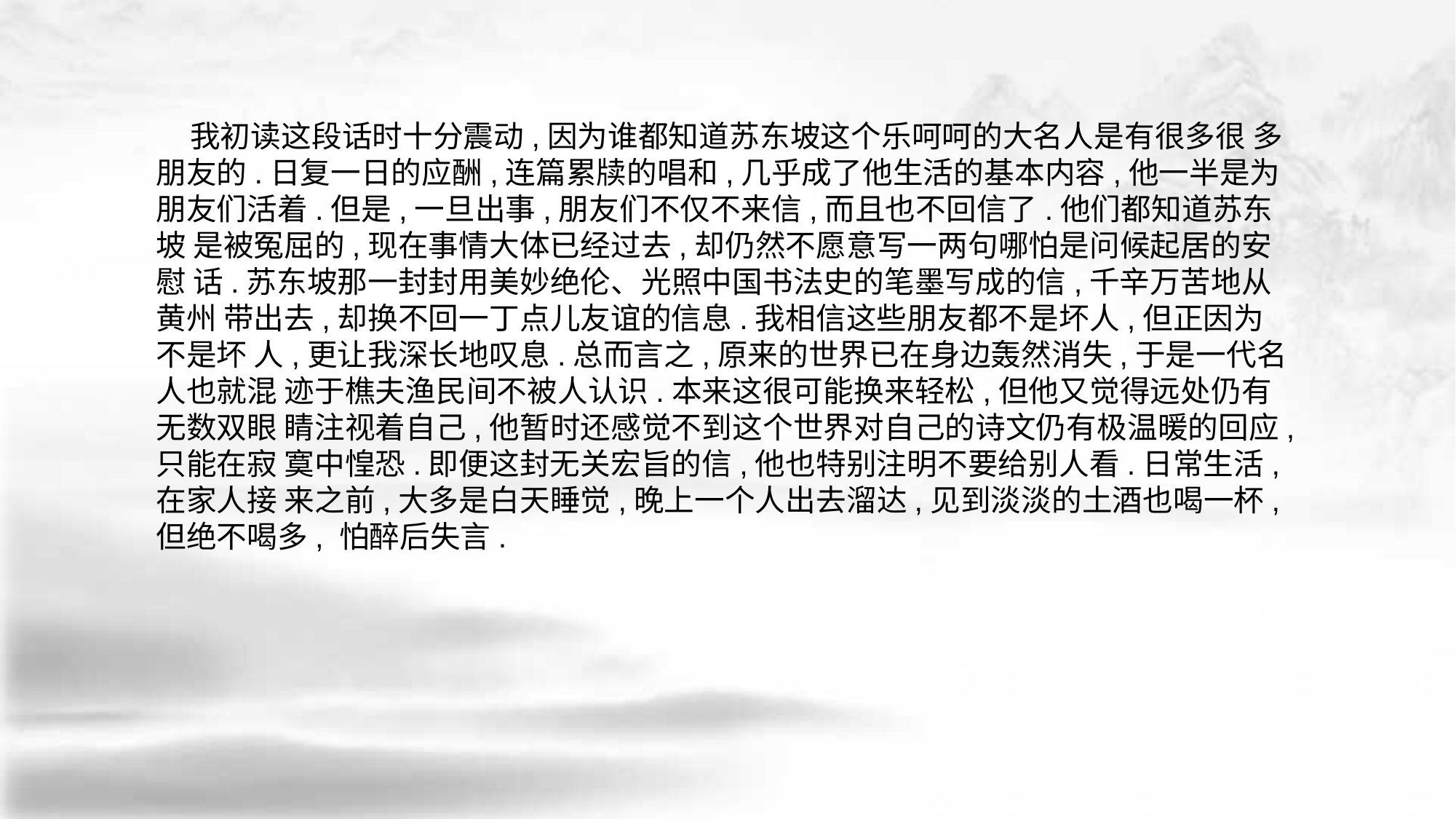

我初读这段话时十分震动,因为谁都知道苏东坡这个乐呵呵的大名人是有很多很 多朋友的.日复一日的应酬,连篇累牍的唱和,几乎成了他生活的基本内容,他一半是为 朋友们活着.但是,一旦出事,朋友们不仅不来信,而且也不回信了.他们都知道苏东坡 是被冤屈的,现在事情大体已经过去,却仍然不愿意写一两句哪怕是问候起居的安慰 话.苏东坡那一封封用美妙绝伦、光照中国书法史的笔墨写成的信,千辛万苦地从黄州 带出去,却换不回一丁点儿友谊的信息.我相信这些朋友都不是坏人,但正因为不是坏 人,更让我深长地叹息.总而言之,原来的世界已在身边轰然消失,于是一代名人也就混 迹于樵夫渔民间不被人认识.本来这很可能换来轻松,但他又觉得远处仍有无数双眼 睛注视着自己,他暂时还感觉不到这个世界对自己的诗文仍有极温暖的回应,只能在寂 寞中惶恐.即便这封无关宏旨的信,他也特别注明不要给别人看.日常生活,在家人接 来之前,大多是白天睡觉,晚上一个人出去溜达,见到淡淡的土酒也喝一杯,但绝不喝多, 怕醉后失言.